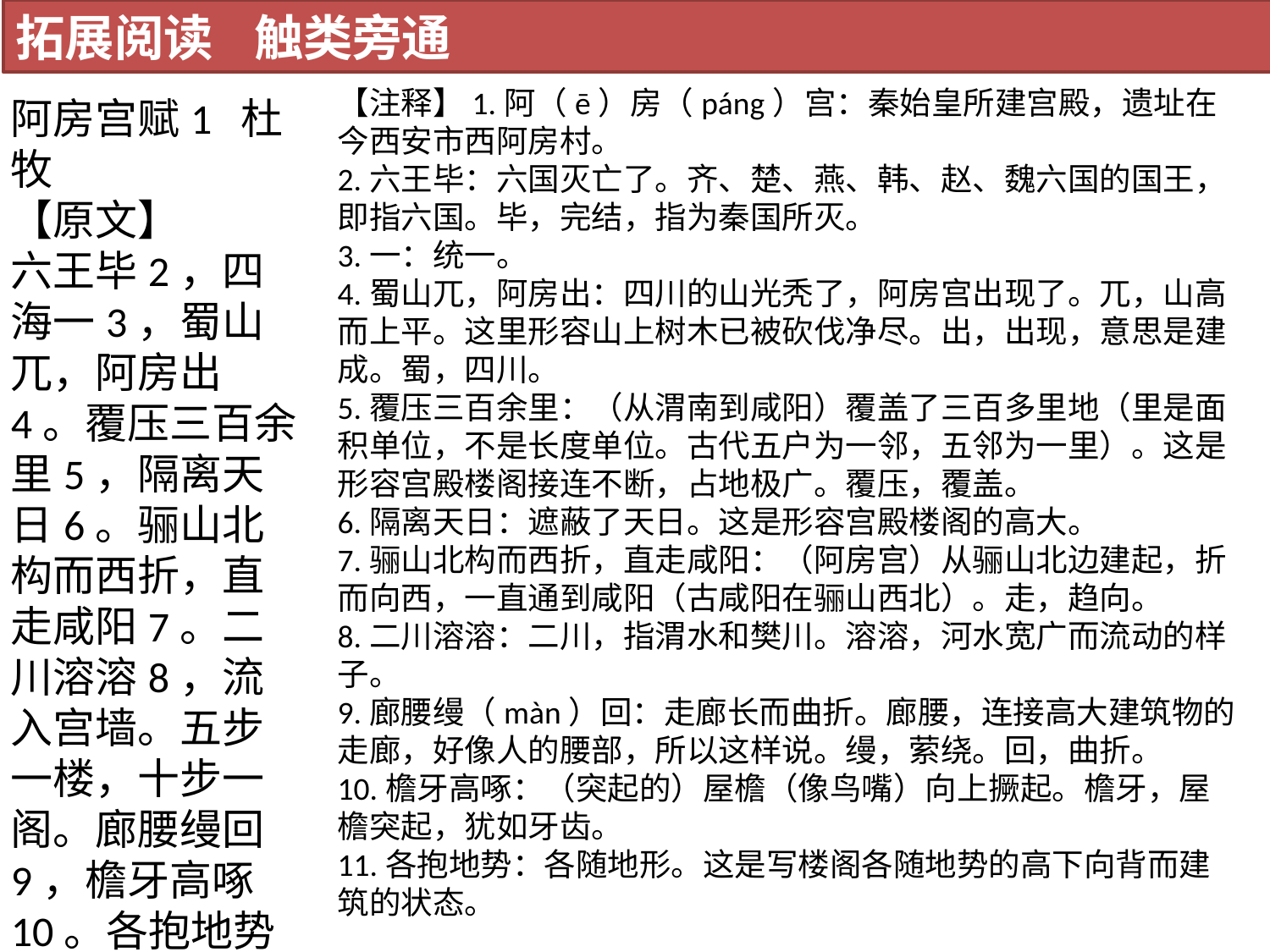

拓展阅读   触类旁通
【注释】1.阿（ē）房（páng）宫：秦始皇所建宫殿，遗址在今西安市西阿房村。
2.六王毕：六国灭亡了。齐、楚、燕、韩、赵、魏六国的国王，即指六国。毕，完结，指为秦国所灭。
3.一：统一。
4.蜀山兀，阿房出：四川的山光秃了，阿房宫出现了。兀，山高而上平。这里形容山上树木已被砍伐净尽。出，出现，意思是建成。蜀，四川。
5.覆压三百余里：（从渭南到咸阳）覆盖了三百多里地（里是面积单位，不是长度单位。古代五户为一邻，五邻为一里）。这是形容宫殿楼阁接连不断，占地极广。覆压，覆盖。
6.隔离天日：遮蔽了天日。这是形容宫殿楼阁的高大。
7.骊山北构而西折，直走咸阳：（阿房宫）从骊山北边建起，折而向西，一直通到咸阳（古咸阳在骊山西北）。走，趋向。
8.二川溶溶：二川，指渭水和樊川。溶溶，河水宽广而流动的样子。
9.廊腰缦（màn）回：走廊长而曲折。廊腰，连接高大建筑物的走廊，好像人的腰部，所以这样说。缦，萦绕。回，曲折。
10.檐牙高啄：（突起的）屋檐（像鸟嘴）向上撅起。檐牙，屋檐突起，犹如牙齿。
11.各抱地势：各随地形。这是写楼阁各随地势的高下向背而建筑的状态。
阿房宫赋1  杜牧
【原文】
六王毕2，四海一3，蜀山兀，阿房出4。覆压三百余里5，隔离天日6。骊山北构而西折，直走咸阳7。二川溶溶8，流入宫墙。五步一楼，十步一阁。廊腰缦回9，檐牙高啄10。各抱地势11，